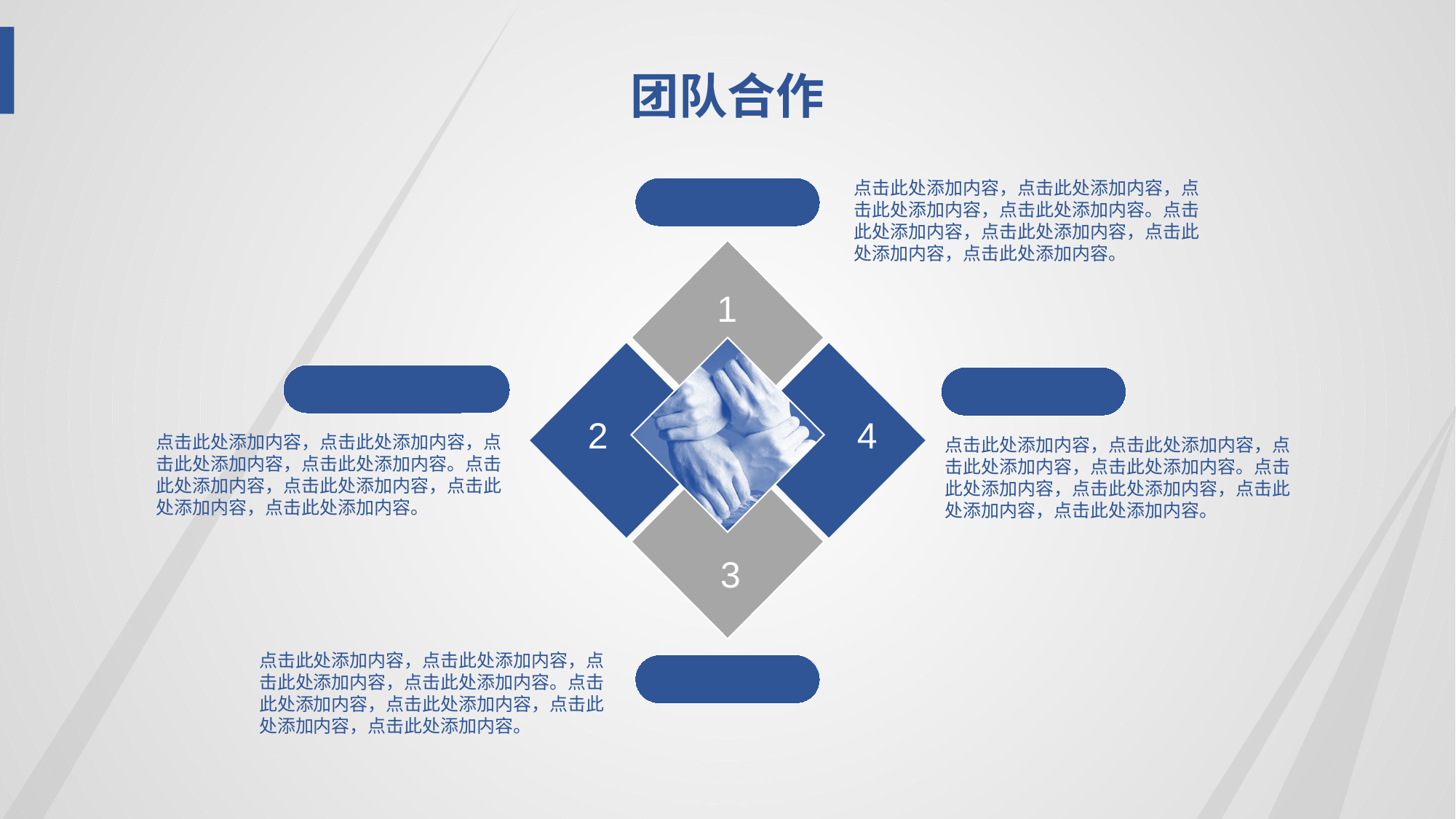

团队合作
点击此处添加内容，点击此处添加内容，点击此处添加内容，点击此处添加内容。点击此处添加内容，点击此处添加内容，点击此处添加内容，点击此处添加内容。
组织能力

1

人员管理能力
判断能力
2
4
点击此处添加内容，点击此处添加内容，点击此处添加内容，点击此处添加内容。点击此处添加内容，点击此处添加内容，点击此处添加内容，点击此处添加内容。
点击此处添加内容，点击此处添加内容，点击此处添加内容，点击此处添加内容。点击此处添加内容，点击此处添加内容，点击此处添加内容，点击此处添加内容。

3
点击此处添加内容，点击此处添加内容，点击此处添加内容，点击此处添加内容。点击此处添加内容，点击此处添加内容，点击此处添加内容，点击此处添加内容。
掌控能力
.